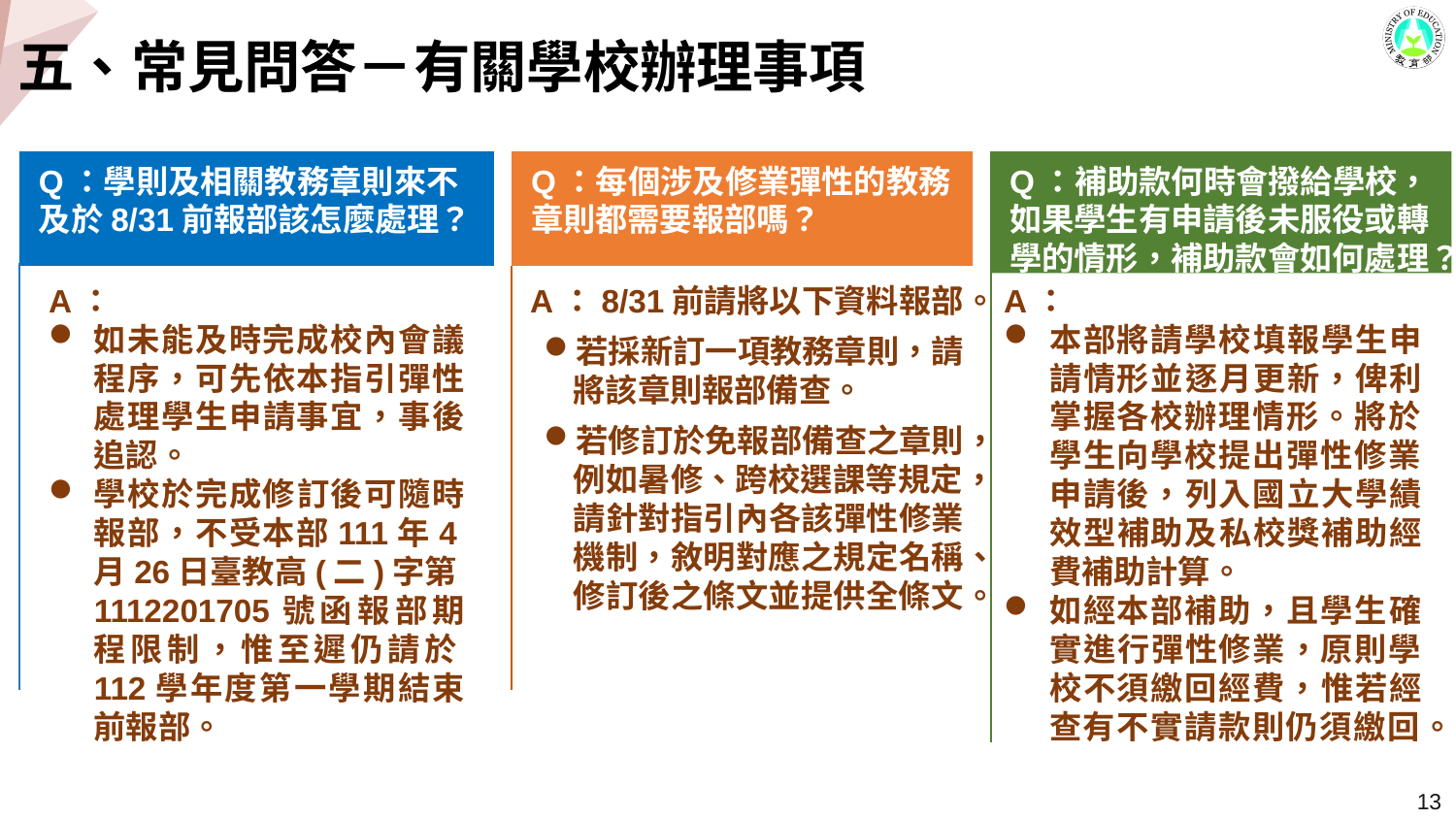

# 五、常見問答－有關學校辦理事項
Q：學則及相關教務章則來不及於8/31前報部該怎麼處理？
Q：每個涉及修業彈性的教務章則都需要報部嗎？
Q：補助款何時會撥給學校，如果學生有申請後未服役或轉學的情形，補助款會如何處理？
A：
如未能及時完成校內會議程序，可先依本指引彈性處理學生申請事宜，事後追認。
學校於完成修訂後可隨時報部，不受本部111年4月26日臺教高(二)字第1112201705號函報部期程限制，惟至遲仍請於112學年度第一學期結束前報部。
A：8/31前請將以下資料報部。
若採新訂一項教務章則，請將該章則報部備查。
若修訂於免報部備查之章則，例如暑修、跨校選課等規定，請針對指引內各該彈性修業機制，敘明對應之規定名稱、修訂後之條文並提供全條文。
A：
本部將請學校填報學生申請情形並逐月更新，俾利掌握各校辦理情形。將於學生向學校提出彈性修業申請後，列入國立大學績效型補助及私校獎補助經費補助計算。
如經本部補助，且學生確實進行彈性修業，原則學校不須繳回經費，惟若經查有不實請款則仍須繳回。